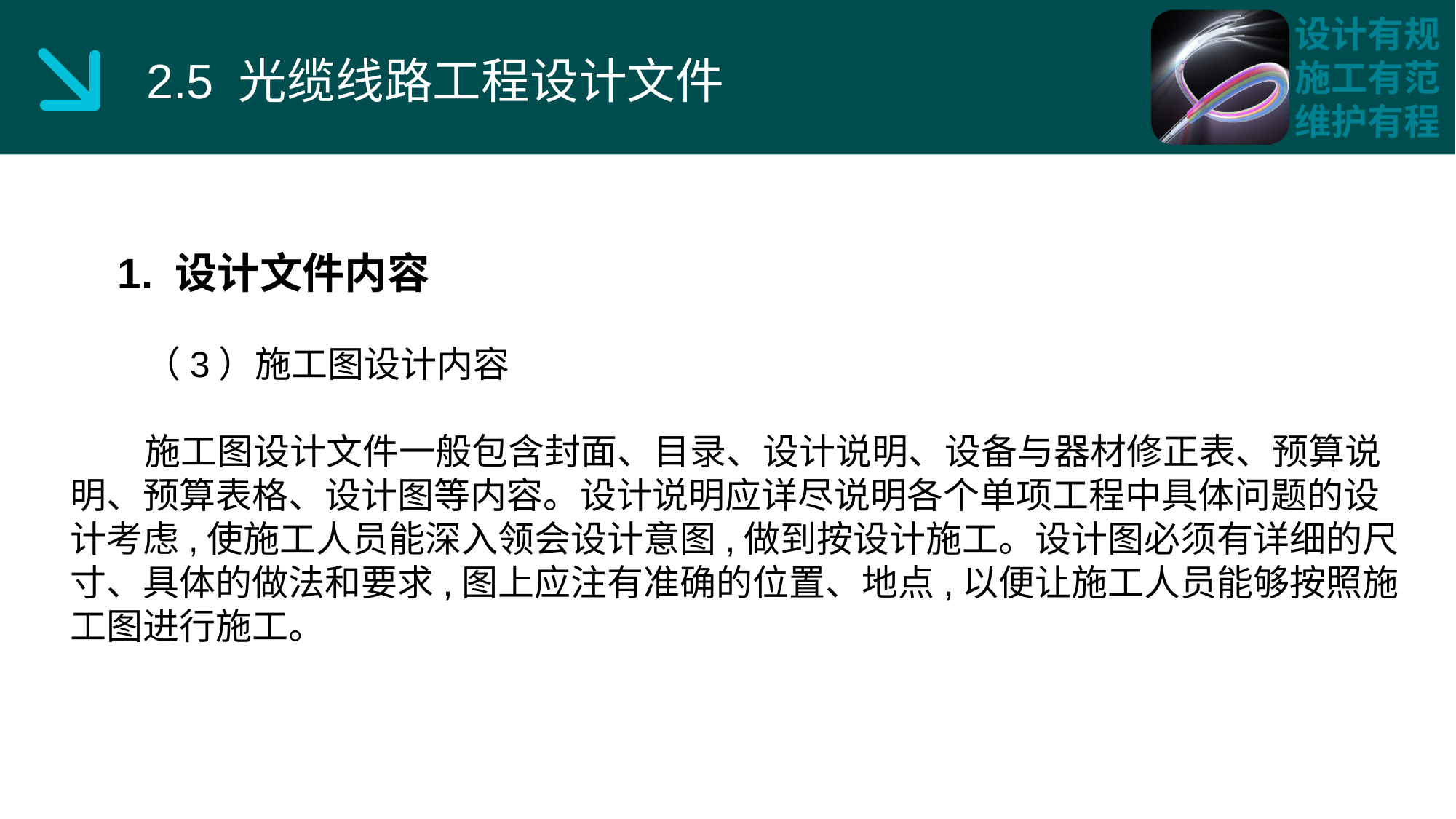

2.5 光缆线路工程设计文件

    1. 设计文件内容

        （3）施工图设计内容

        施工图设计文件一般包含封面、目录、设计说明、设备与器材修正表、预算说明、预算表格、设计图等内容。设计说明应详尽说明各个单项工程中具体问题的设计考虑,使施工人员能深入领会设计意图,做到按设计施工。设计图必须有详细的尺寸、具体的做法和要求,图上应注有准确的位置、地点,以便让施工人员能够按照施工图进行施工。